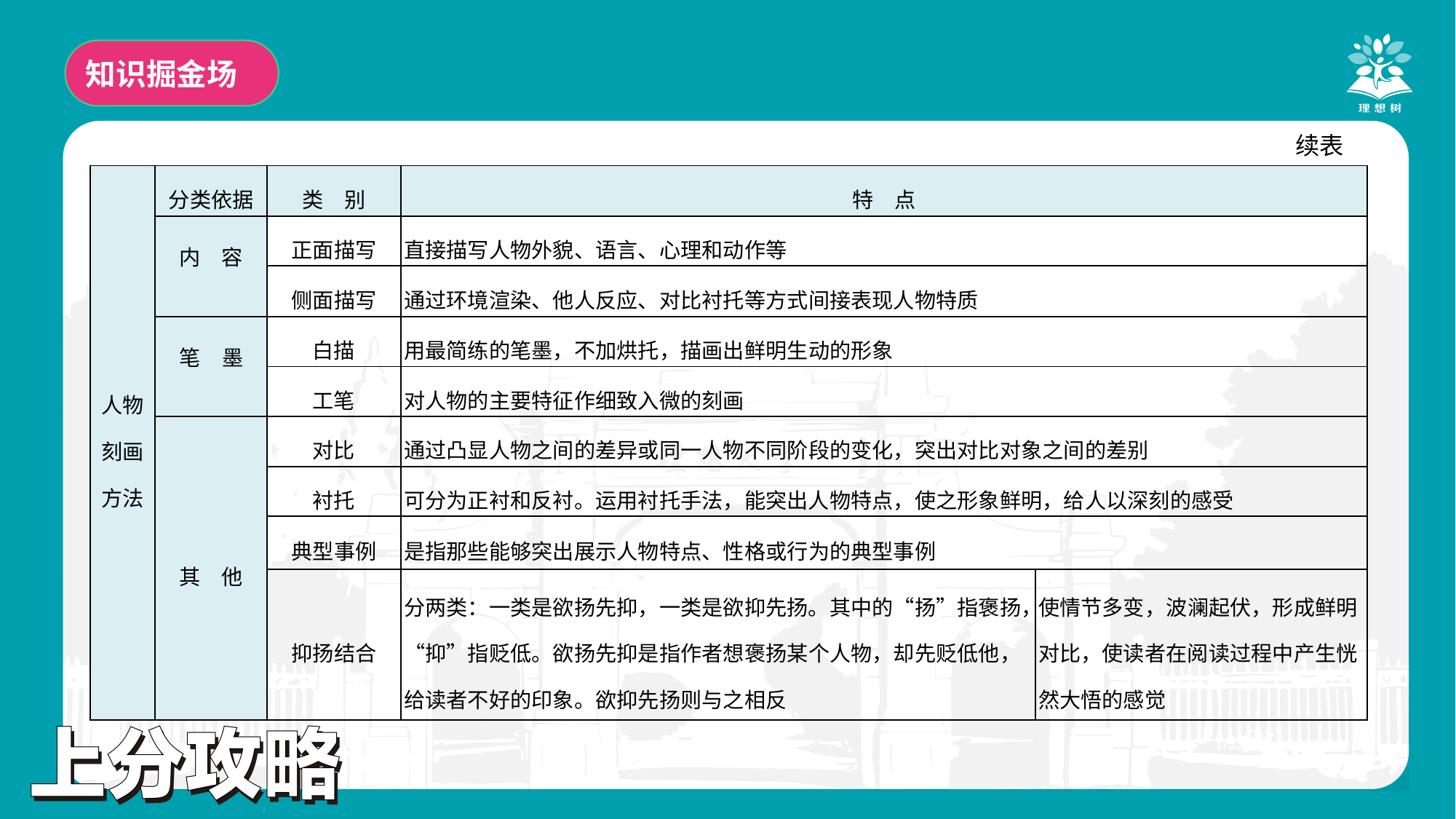

知识掘金场
续表
| 人物 刻画 方法 | 分类依据 | 类　别 | 特　点 |  |
| --- | --- | --- | --- | --- |
|  | 内　容 | 正面描写 | 直接描写人物外貌、语言、心理和动作等 |  |
|  |  | 侧面描写 | 通过环境渲染、他人反应、对比衬托等方式间接表现人物特质 |  |
|  | 笔　墨 | 白描 | 用最简练的笔墨，不加烘托，描画出鲜明生动的形象 |  |
|  |  | 工笔 | 对人物的主要特征作细致入微的刻画 |  |
|  | 其　他 | 对比 | 通过凸显人物之间的差异或同一人物不同阶段的变化，突出对比对象之间的差别 |  |
|  |  | 衬托 | 可分为正衬和反衬。运用衬托手法，能突出人物特点，使之形象鲜明，给人以深刻的感受 |  |
|  |  | 典型事例 | 是指那些能够突出展示人物特点、性格或行为的典型事例 |  |
|  |  | 抑扬结合 | 分两类：一类是欲扬先抑，一类是欲抑先扬。其中的“扬”指褒扬，“抑”指贬低。欲扬先抑是指作者想褒扬某个人物，却先贬低他，给读者不好的印象。欲抑先扬则与之相反 | 使情节多变，波澜起伏，形成鲜明对比，使读者在阅读过程中产生恍然大悟的感觉 |